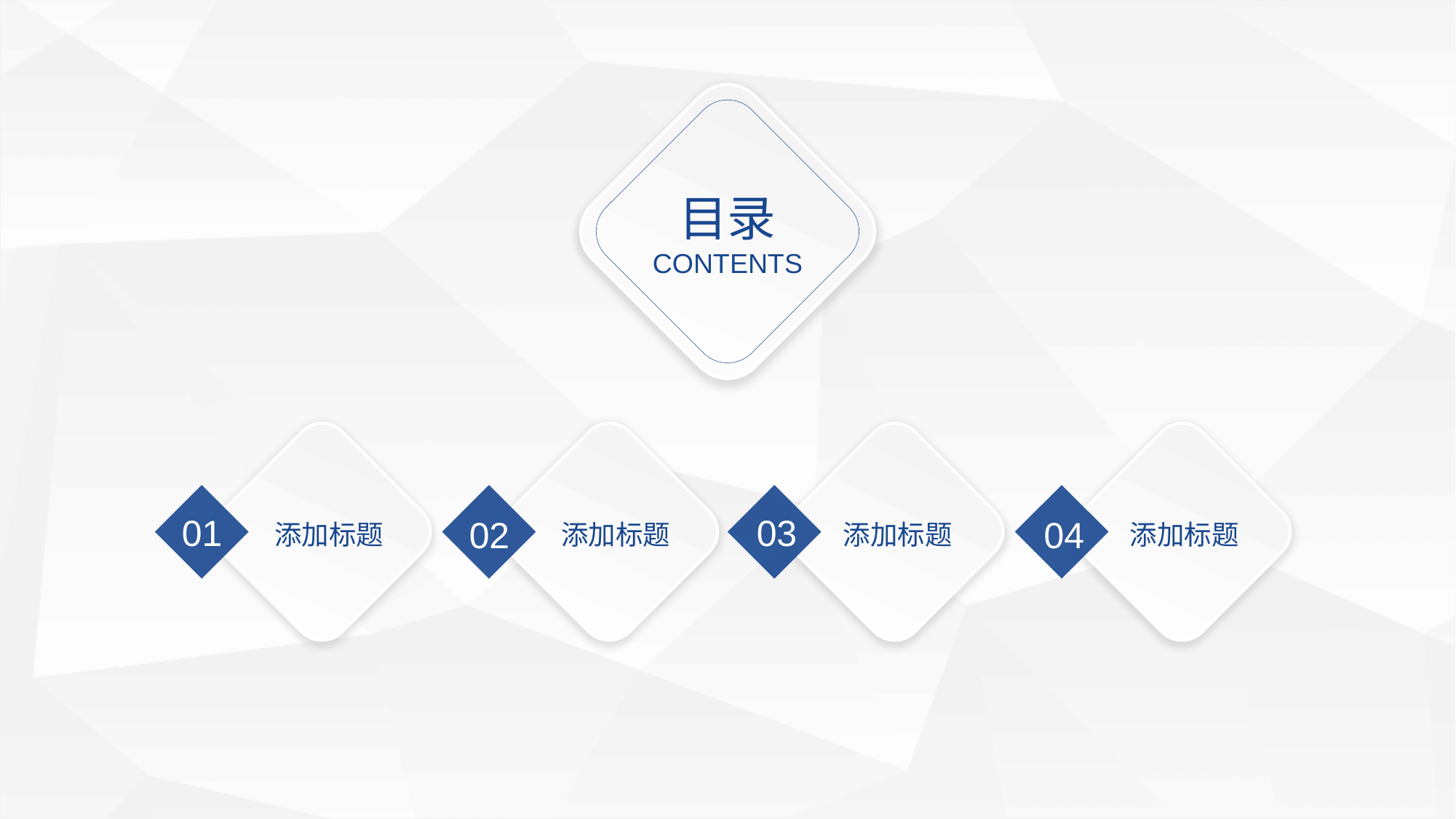

目录
CONTENTS

01
03
02
04
添加标题
添加标题
添加标题
添加标题